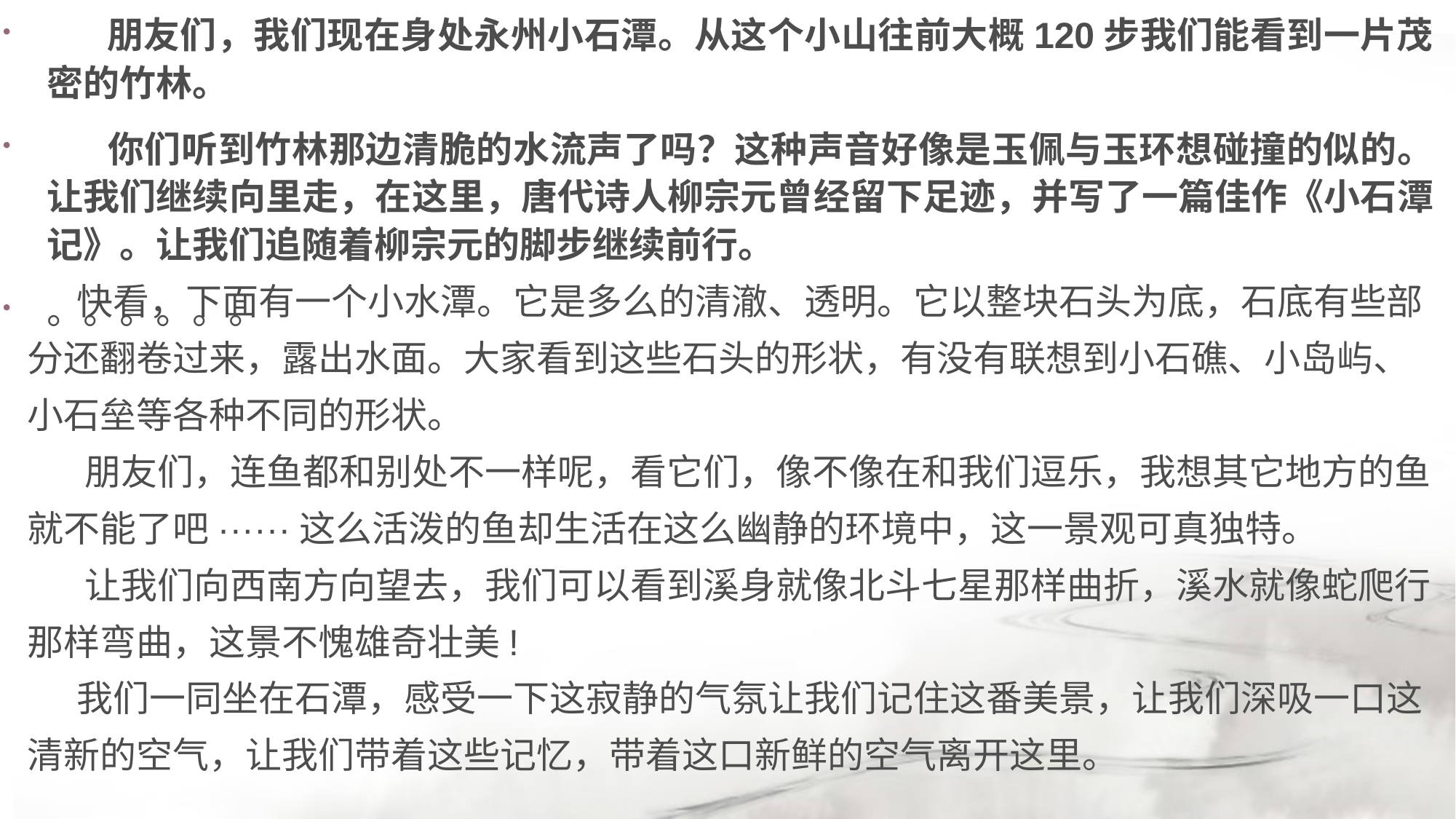

朋友们，我们现在身处永州小石潭。从这个小山往前大概120步我们能看到一片茂密的竹林。
      你们听到竹林那边清脆的水流声了吗？这种声音好像是玉佩与玉环想碰撞的似的。让我们继续向里走，在这里，唐代诗人柳宗元曾经留下足迹，并写了一篇佳作《小石潭记》。让我们追随着柳宗元的脚步继续前行。
。。。。。。

     快看，下面有一个小水潭。它是多么的清澈、透明。它以整块石头为底，石底有些部分还翻卷过来，露出水面。大家看到这些石头的形状，有没有联想到小石礁、小岛屿、小石垒等各种不同的形状。
      朋友们，连鱼都和别处不一样呢，看它们，像不像在和我们逗乐，我想其它地方的鱼就不能了吧······这么活泼的鱼却生活在这么幽静的环境中，这一景观可真独特。
      让我们向西南方向望去，我们可以看到溪身就像北斗七星那样曲折，溪水就像蛇爬行那样弯曲，这景不愧雄奇壮美!
     我们一同坐在石潭，感受一下这寂静的气氛让我们记住这番美景，让我们深吸一口这清新的空气，让我们带着这些记忆，带着这口新鲜的空气离开这里。